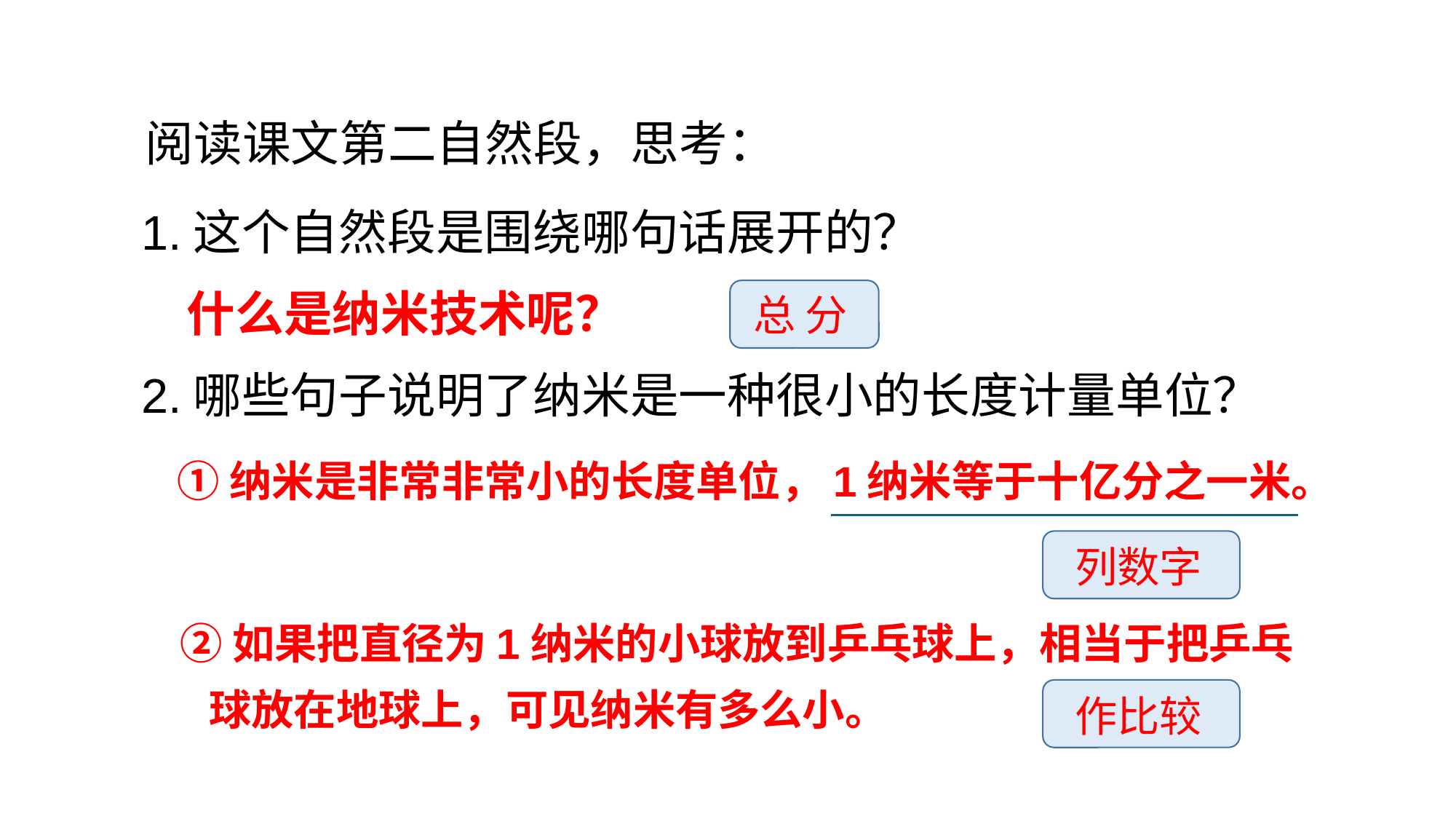

阅读课文第二自然段，思考：
1.这个自然段是围绕哪句话展开的？
什么是纳米技术呢？

总 分
2.哪些句子说明了纳米是一种很小的长度计量单位？
①纳米是非常非常小的长度单位，1纳米等于十亿分之一米。

列数字
②如果把直径为1纳米的小球放到乒乓球上，相当于把乒乓
  球放在地球上，可见纳米有多么小。

作比较